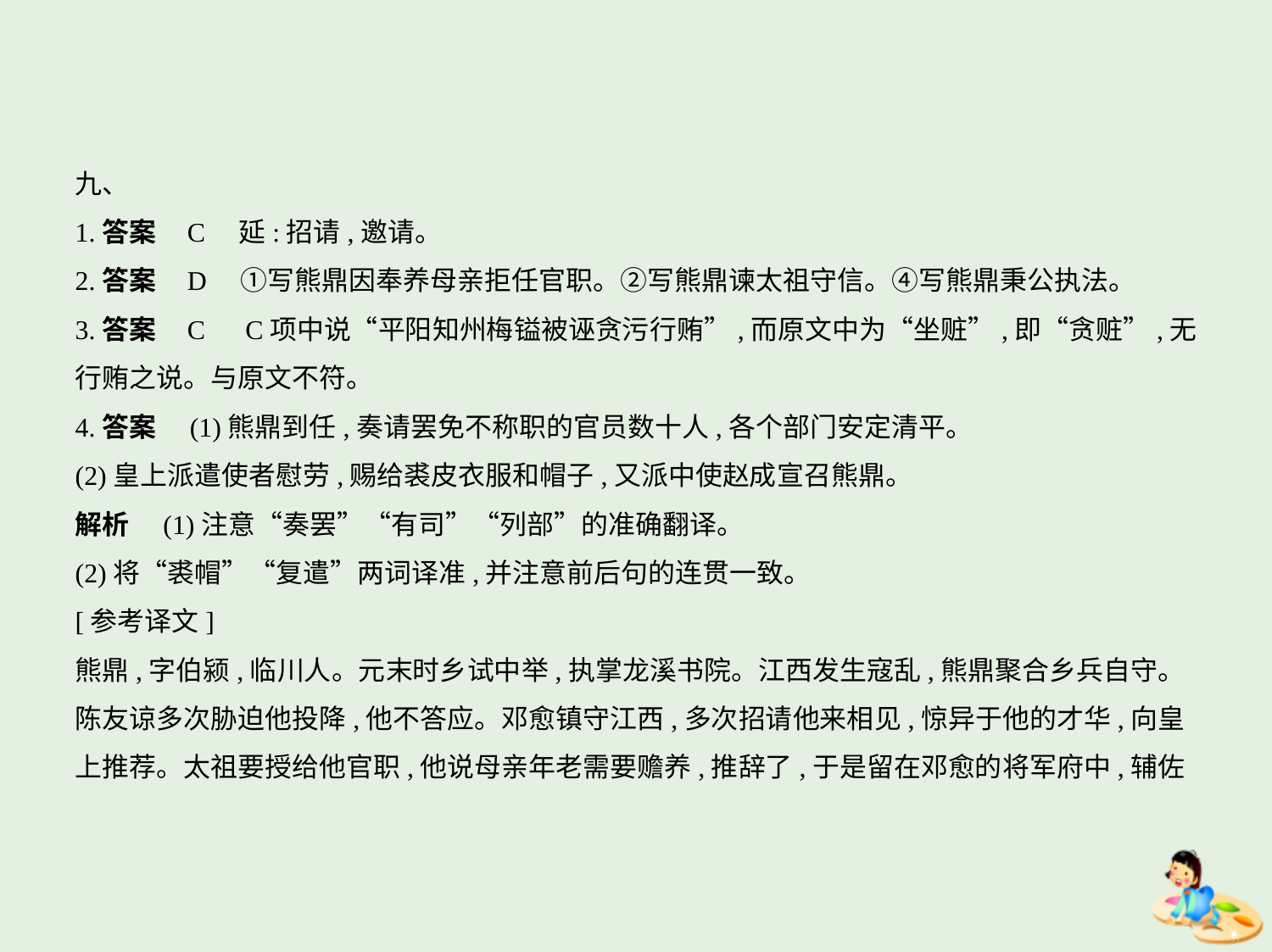

九、
1.答案    C　延:招请,邀请。
2.答案    D　①写熊鼎因奉养母亲拒任官职。②写熊鼎谏太祖守信。④写熊鼎秉公执法。
3.答案    C　C项中说“平阳知州梅镒被诬贪污行贿”,而原文中为“坐赃”,即“贪赃”,无
行贿之说。与原文不符。
4.答案　(1)熊鼎到任,奏请罢免不称职的官员数十人,各个部门安定清平。
(2)皇上派遣使者慰劳,赐给裘皮衣服和帽子,又派中使赵成宣召熊鼎。
解析　(1)注意“奏罢”“有司”“列部”的准确翻译。
(2)将“裘帽”“复遣”两词译准,并注意前后句的连贯一致。
[参考译文]
熊鼎,字伯颍,临川人。元末时乡试中举,执掌龙溪书院。江西发生寇乱,熊鼎聚合乡兵自守。
陈友谅多次胁迫他投降,他不答应。邓愈镇守江西,多次招请他来相见,惊异于他的才华,向皇
上推荐。太祖要授给他官职,他说母亲年老需要赡养,推辞了,于是留在邓愈的将军府中,辅佐